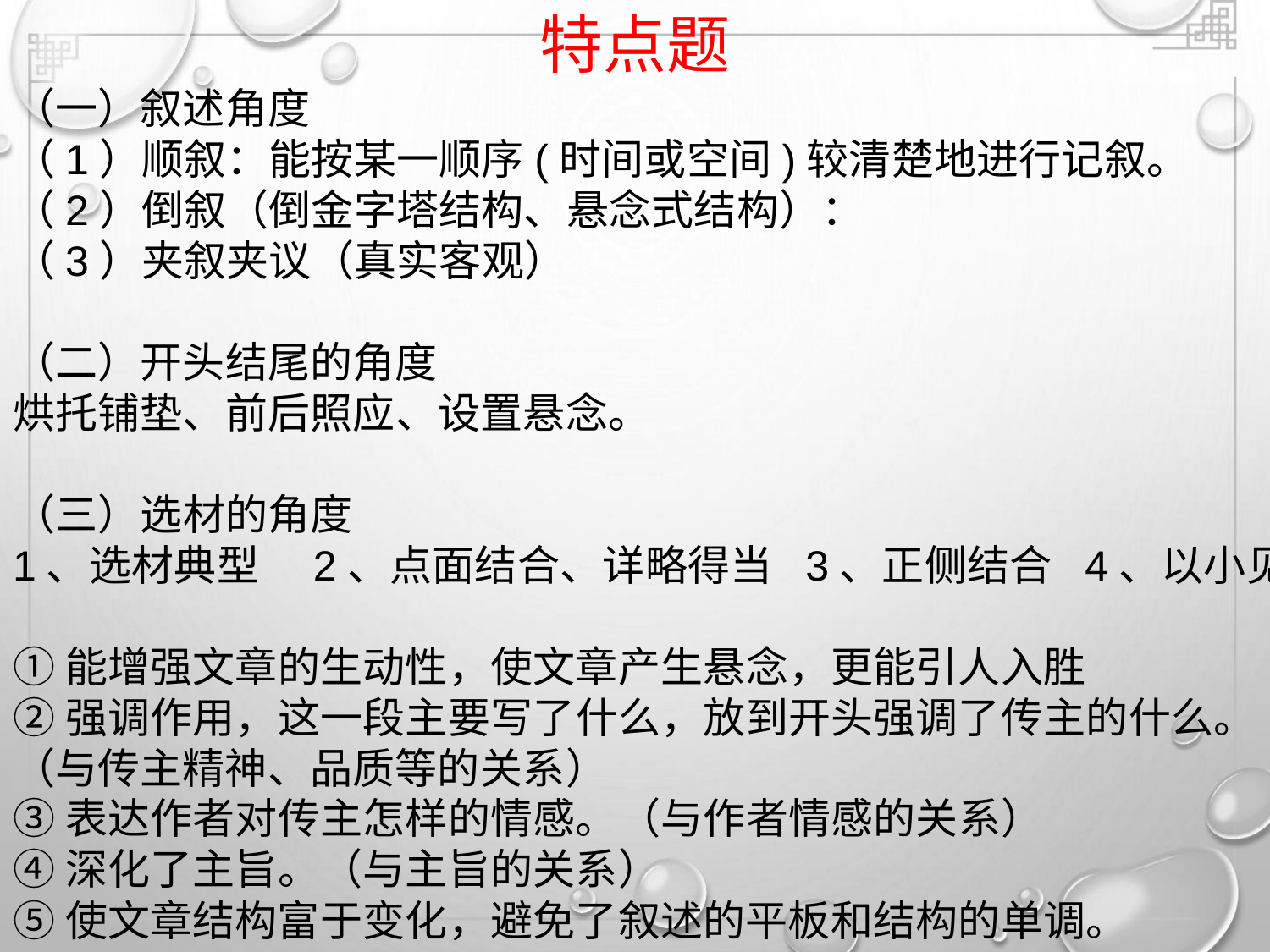

特点题
（一）叙述角度
（1）顺叙：能按某一顺序(时间或空间)较清楚地进行记叙。
（2）倒叙（倒金字塔结构、悬念式结构）：
（3）夹叙夹议（真实客观）
（二）开头结尾的角度
烘托铺垫、前后照应、设置悬念。
（三）选材的角度
1、选材典型 2、点面结合、详略得当 3、正侧结合 4、以小见大
①能增强文章的生动性，使文章产生悬念，更能引人入胜
②强调作用，这一段主要写了什么，放到开头强调了传主的什么。
（与传主精神、品质等的关系）
③表达作者对传主怎样的情感。（与作者情感的关系）
④深化了主旨。（与主旨的关系）
⑤使文章结构富于变化，避免了叙述的平板和结构的单调。